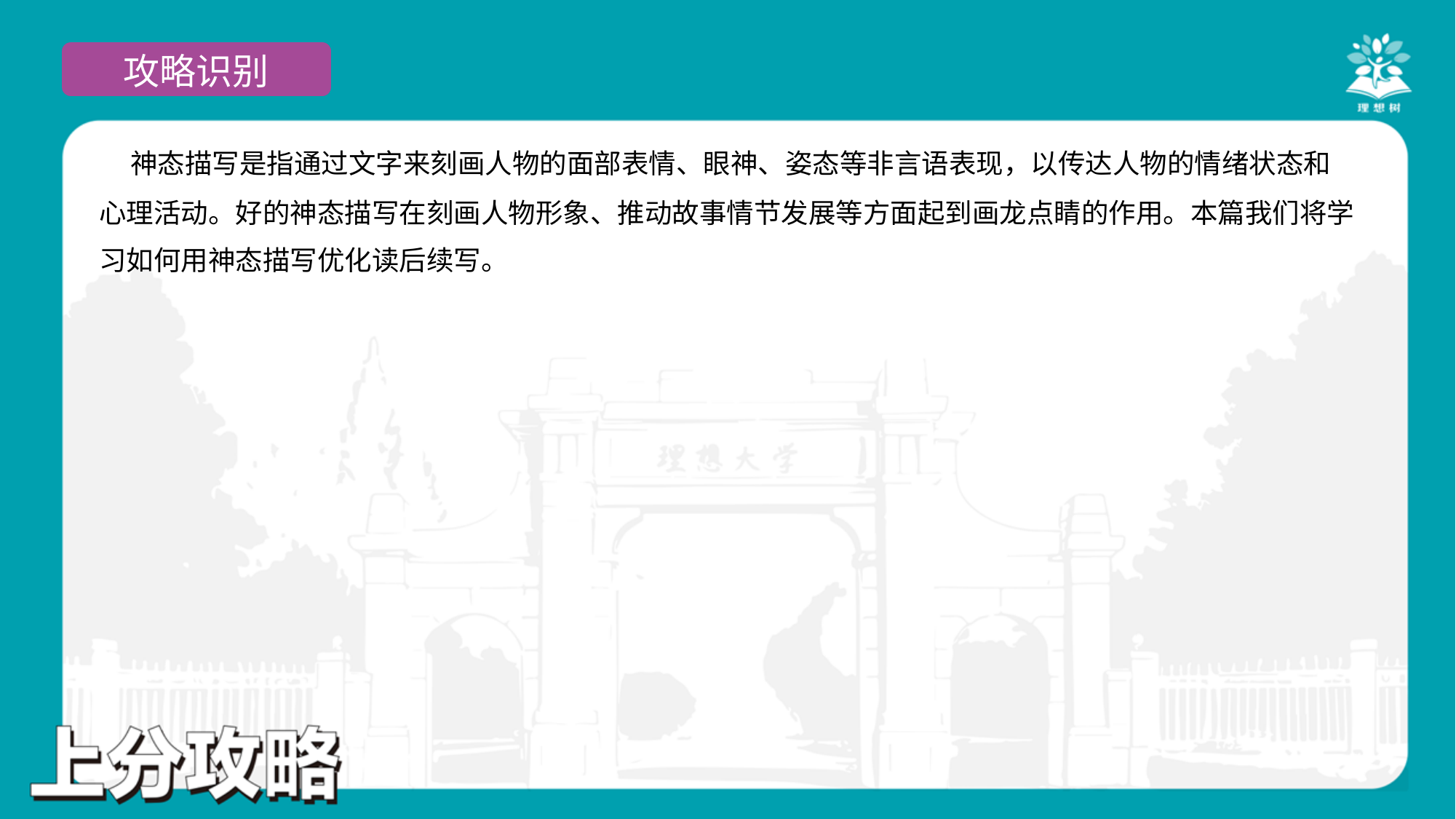

神态描写是指通过文字来刻画人物的面部表情、眼神、姿态等非言语表现，以传达人物的情绪状态和
心理活动。好的神态描写在刻画人物形象、推动故事情节发展等方面起到画龙点睛的作用。本篇我们将学
习如何用神态描写优化读后续写。